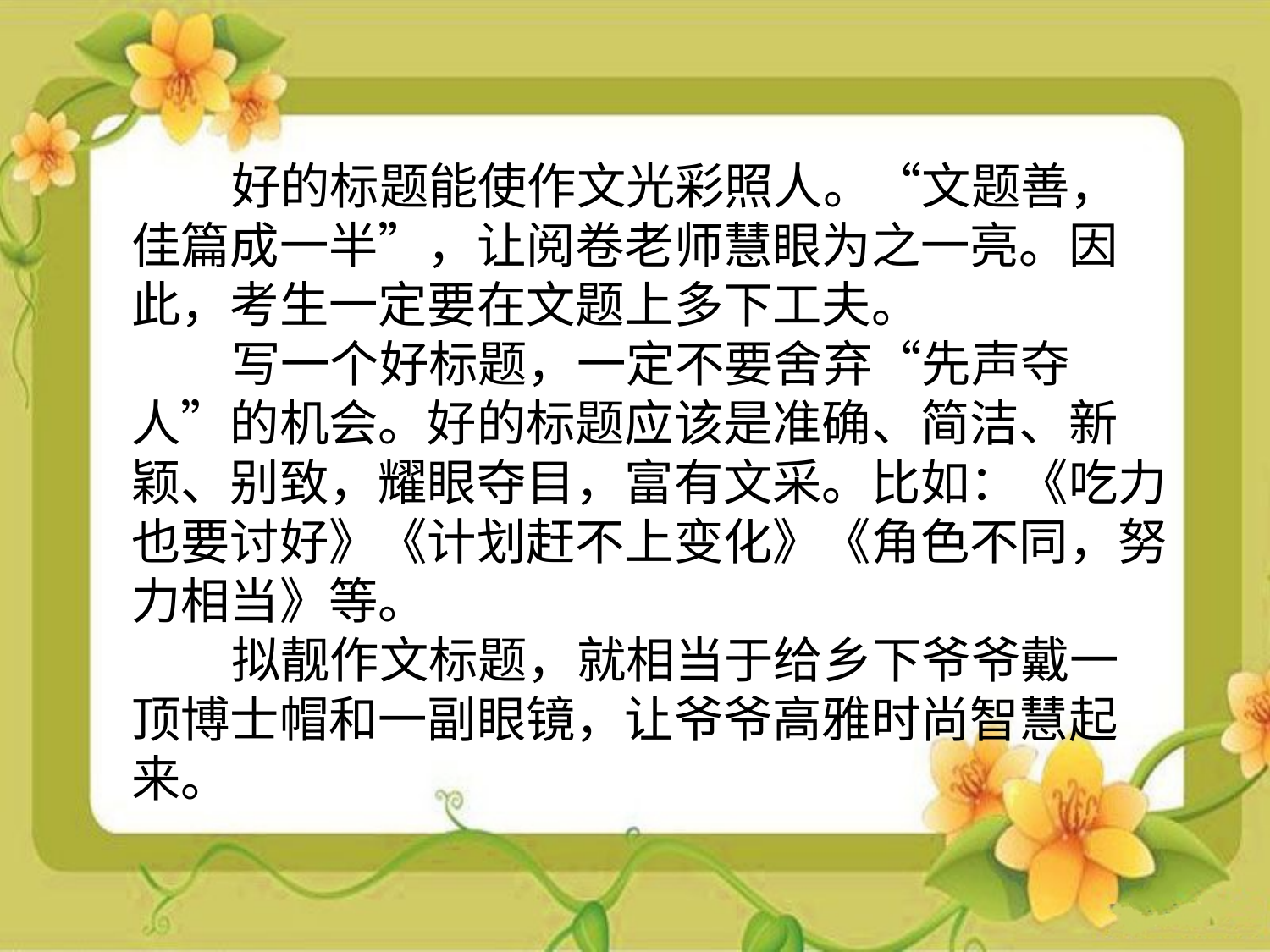

好的标题能使作文光彩照人。“文题善，佳篇成一半”，让阅卷老师慧眼为之一亮。因此，考生一定要在文题上多下工夫。
        写一个好标题，一定不要舍弃“先声夺人”的机会。好的标题应该是准确、简洁、新颖、别致，耀眼夺目，富有文采。比如：《吃力也要讨好》《计划赶不上变化》《角色不同，努力相当》等。
        拟靓作文标题，就相当于给乡下爷爷戴一顶博士帽和一副眼镜，让爷爷高雅时尚智慧起来。